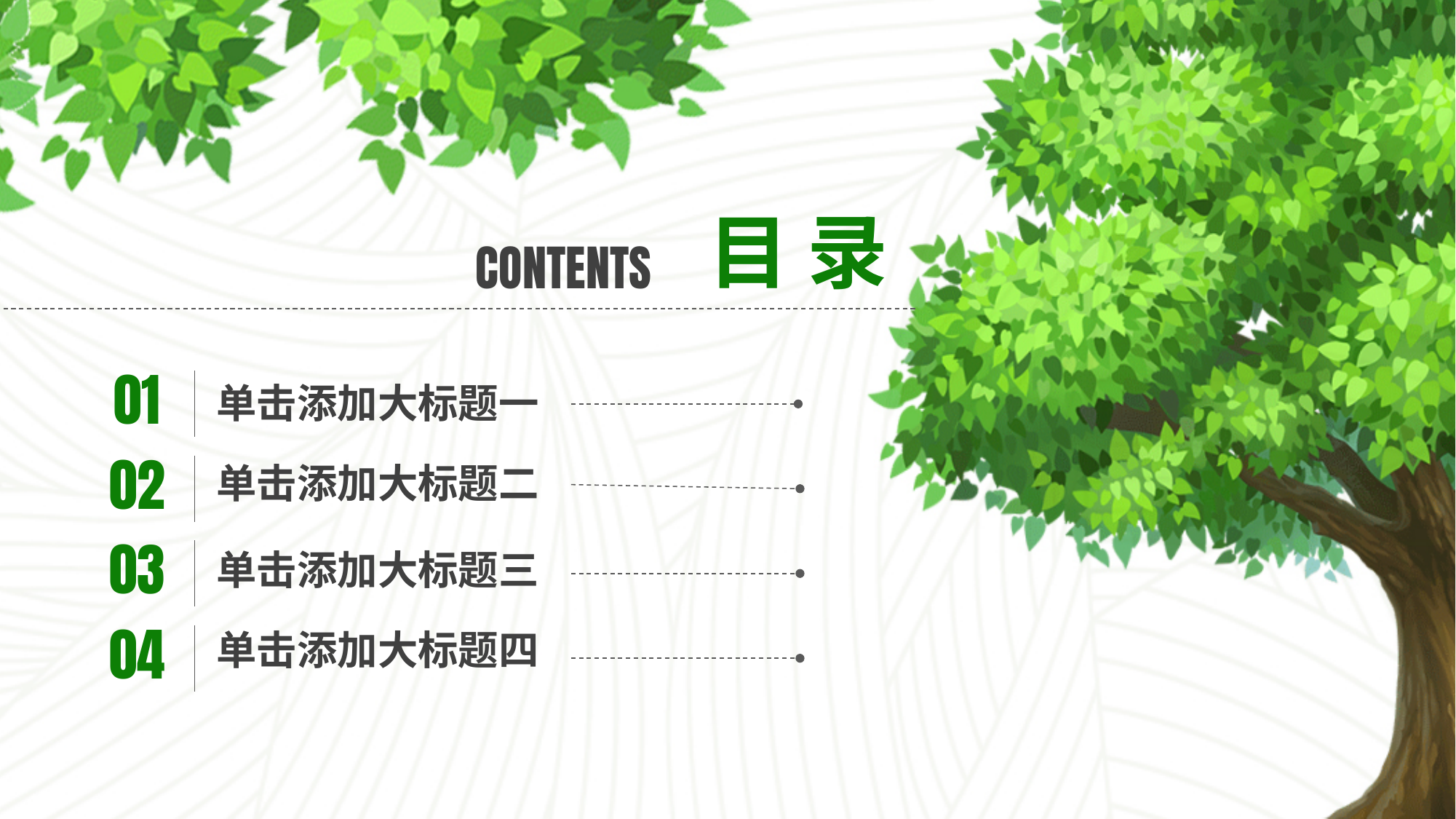

目 录
CONTENTS

01
单击添加大标题一
02
单击添加大标题二
03
单击添加大标题三
04
单击添加大标题四